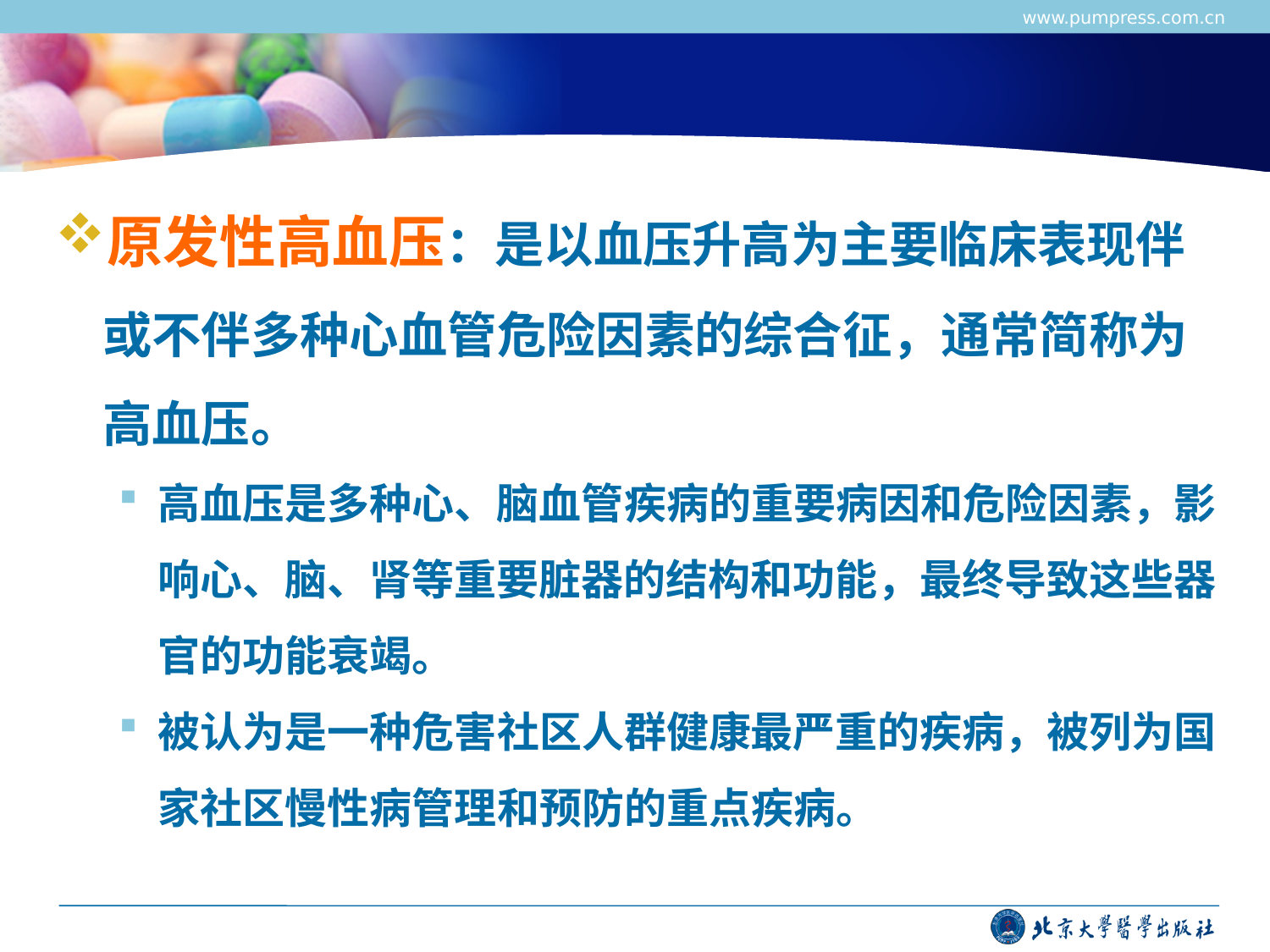

www.pumpress.com.cn
#
原发性高血压：是以血压升高为主要临床表现伴或不伴多种心血管危险因素的综合征，通常简称为高血压。
高血压是多种心、脑血管疾病的重要病因和危险因素，影响心、脑、肾等重要脏器的结构和功能，最终导致这些器官的功能衰竭。
被认为是一种危害社区人群健康最严重的疾病，被列为国家社区慢性病管理和预防的重点疾病。